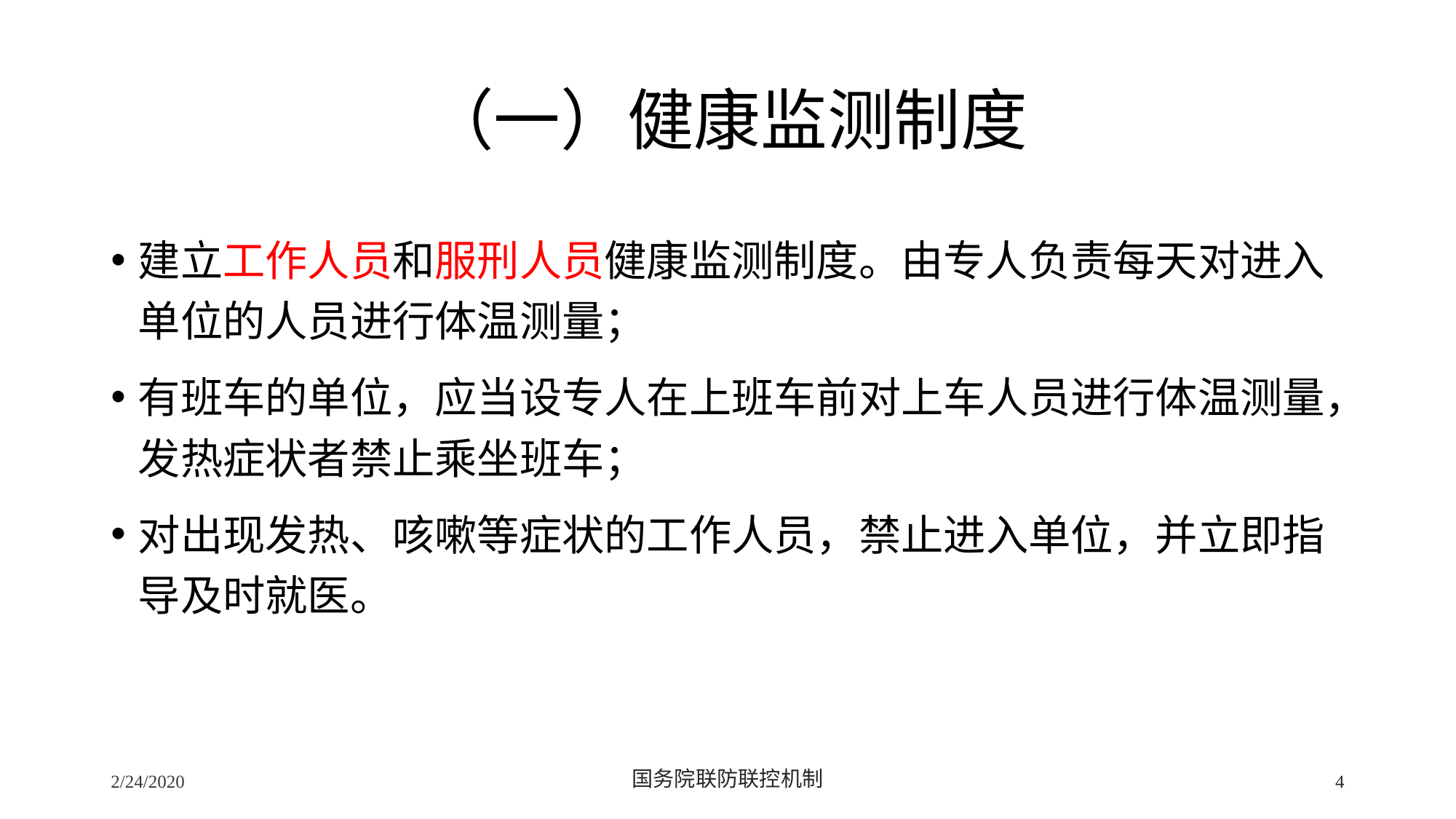

# （一）健康监测制度
建立工作人员和服刑人员健康监测制度。由专人负责每天对进入单位的人员进行体温测量；
有班车的单位，应当设专人在上班车前对上车人员进行体温测量，发热症状者禁止乘坐班车；
对出现发热、咳嗽等症状的工作人员，禁止进入单位，并立即指导及时就医。
2/24/2020
国务院联防联控机制
4